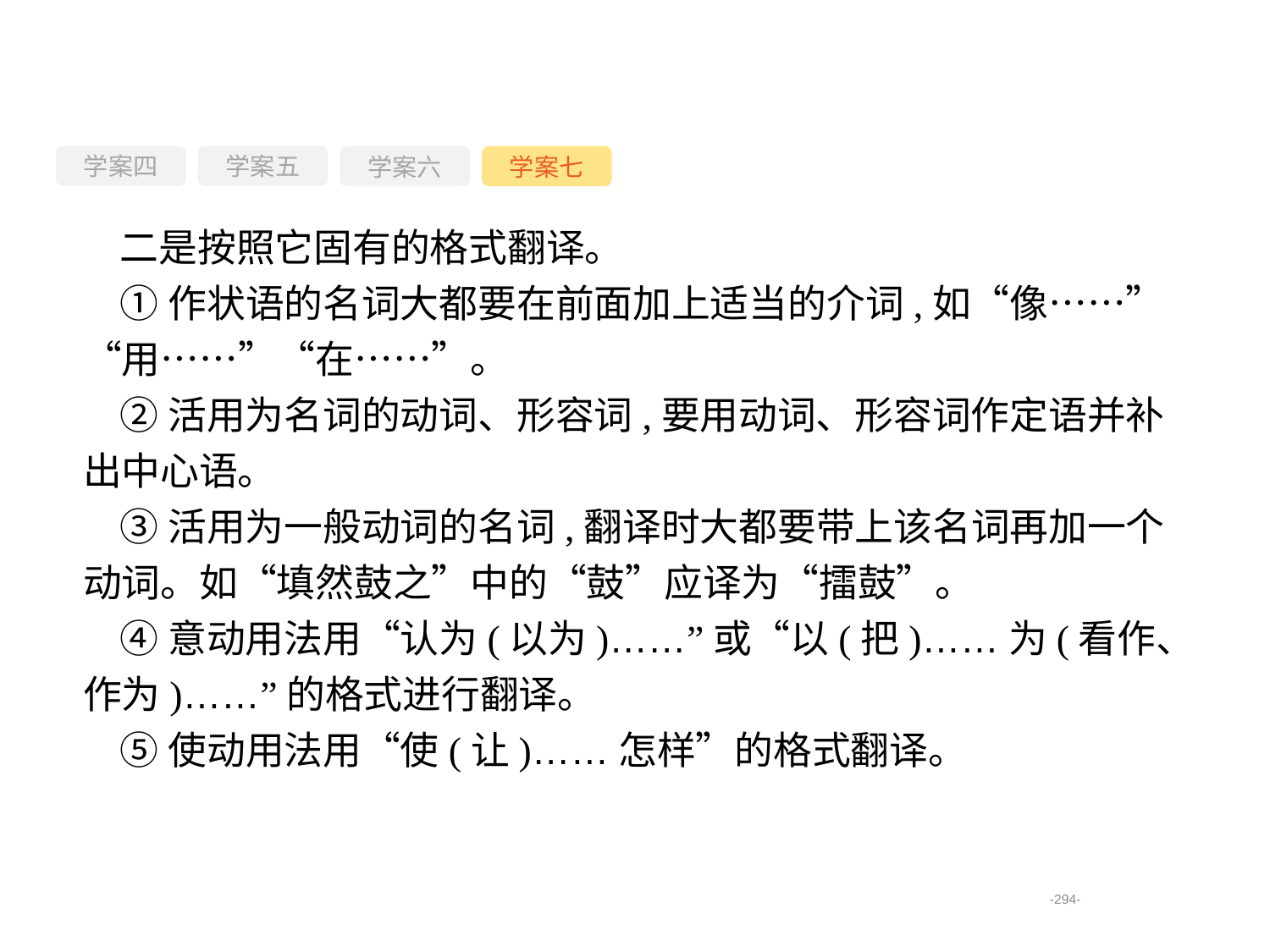

学案四
学案六
学案七
学案五
二是按照它固有的格式翻译。
①作状语的名词大都要在前面加上适当的介词,如“像……”“用……”“在……”。
②活用为名词的动词、形容词,要用动词、形容词作定语并补出中心语。
③活用为一般动词的名词,翻译时大都要带上该名词再加一个动词。如“填然鼓之”中的“鼓”应译为“擂鼓”。
④意动用法用“认为(以为)……”或“以(把)……为(看作、作为)……”的格式进行翻译。
⑤使动用法用“使(让)……怎样”的格式翻译。
-294-